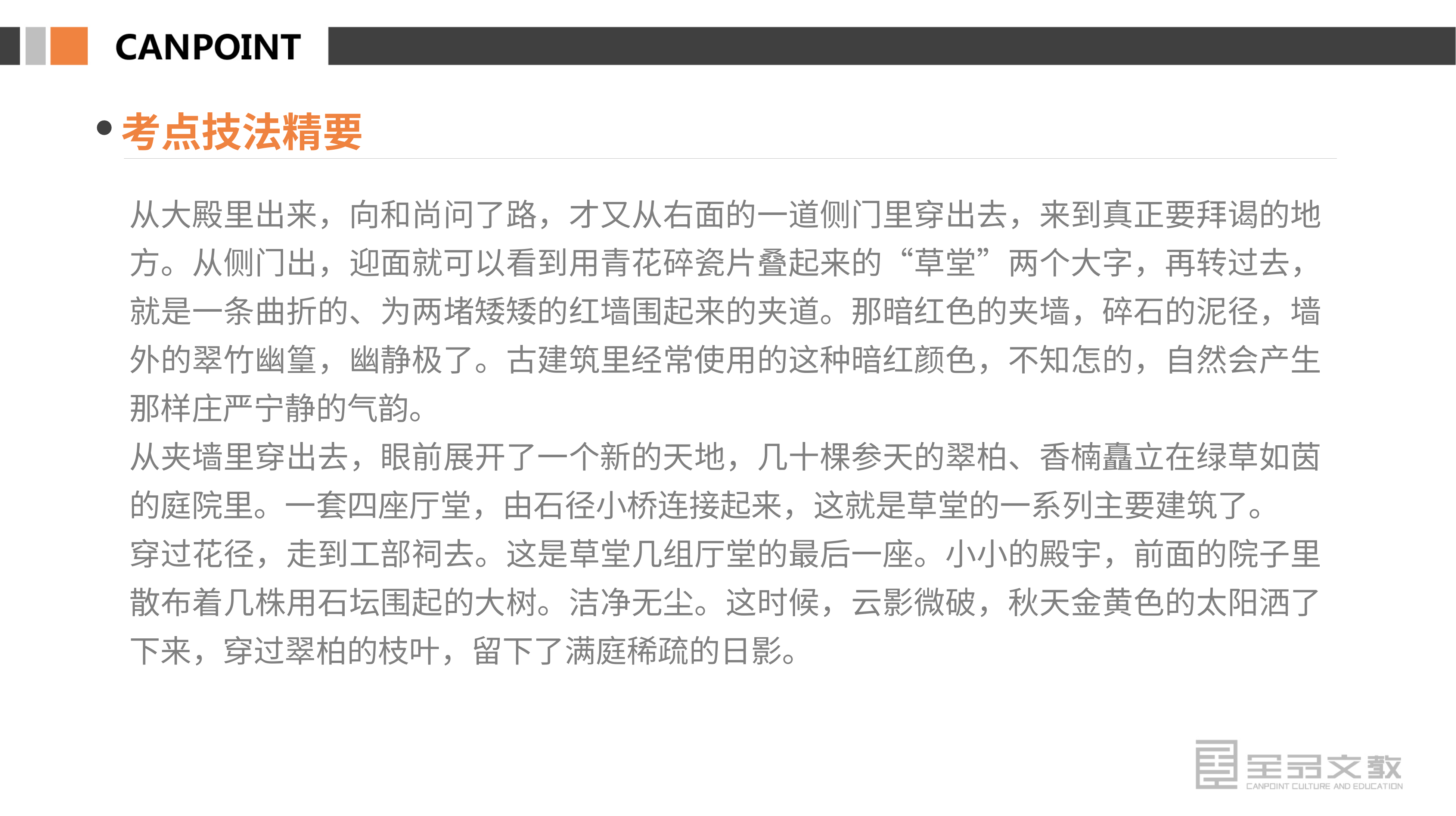

考点技法精要

从大殿里出来，向和尚问了路，才又从右面的一道侧门里穿出去，来到真正要拜谒的地方。从侧门出，迎面就可以看到用青花碎瓷片叠起来的“草堂”两个大字，再转过去，就是一条曲折的、为两堵矮矮的红墙围起来的夹道。那暗红色的夹墙，碎石的泥径，墙外的翠竹幽篁，幽静极了。古建筑里经常使用的这种暗红颜色，不知怎的，自然会产生那样庄严宁静的气韵。
从夹墙里穿出去，眼前展开了一个新的天地，几十棵参天的翠柏、香楠矗立在绿草如茵的庭院里。一套四座厅堂，由石径小桥连接起来，这就是草堂的一系列主要建筑了。
穿过花径，走到工部祠去。这是草堂几组厅堂的最后一座。小小的殿宇，前面的院子里散布着几株用石坛围起的大树。洁净无尘。这时候，云影微破，秋天金黄色的太阳洒了下来，穿过翠柏的枝叶，留下了满庭稀疏的日影。